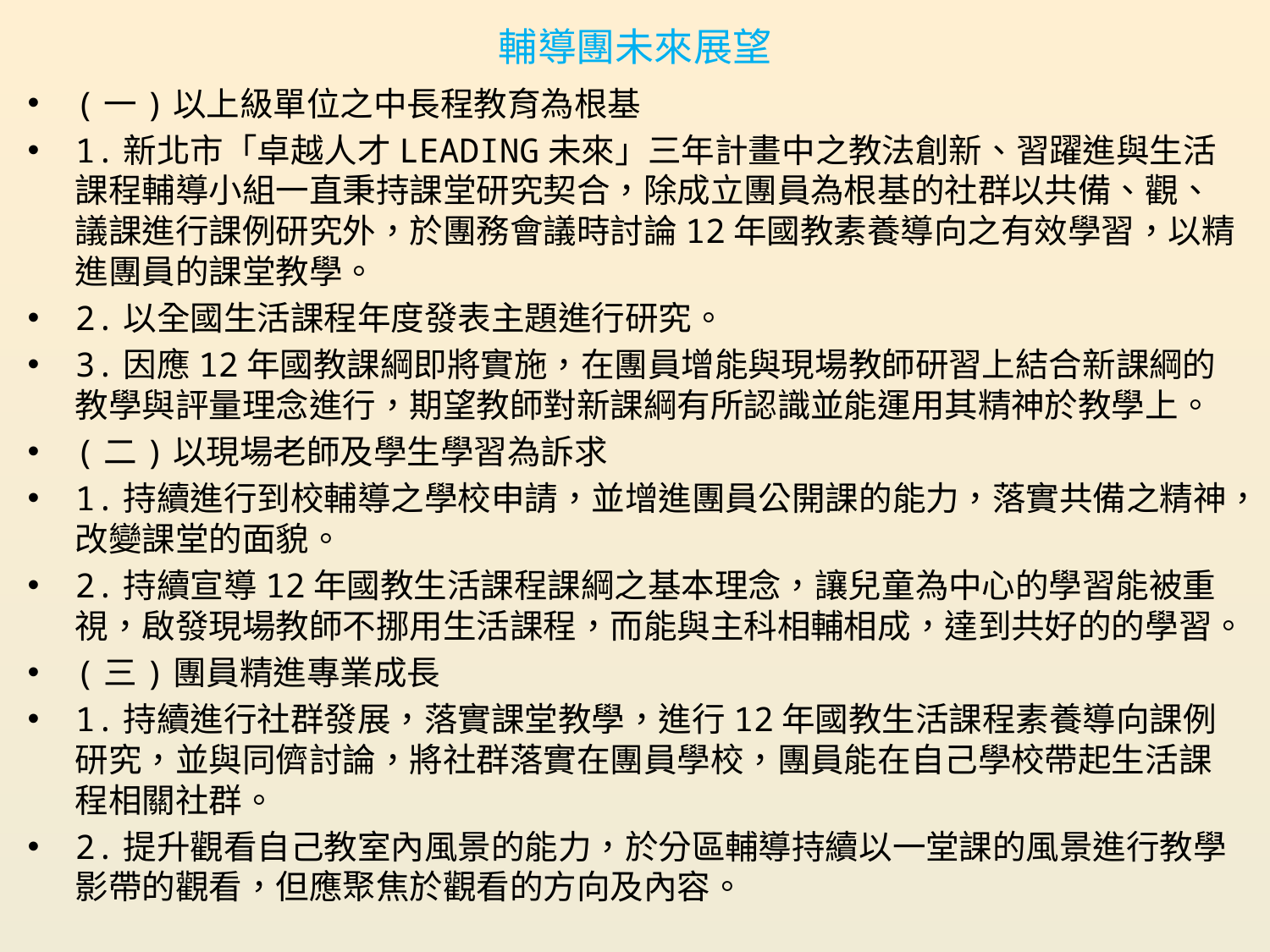

# 輔導團未來展望
(一)以上級單位之中長程教育為根基
1.新北市「卓越人才LEADING未來」三年計畫中之教法創新、習躍進與生活課程輔導小組一直秉持課堂研究契合，除成立團員為根基的社群以共備、觀、議課進行課例研究外，於團務會議時討論12年國教素養導向之有效學習，以精進團員的課堂教學。
2.以全國生活課程年度發表主題進行研究。
3.因應12年國教課綱即將實施，在團員增能與現場教師研習上結合新課綱的教學與評量理念進行，期望教師對新課綱有所認識並能運用其精神於教學上。
(二)以現場老師及學生學習為訴求
1.持續進行到校輔導之學校申請，並增進團員公開課的能力，落實共備之精神，改變課堂的面貌。
2.持續宣導12年國教生活課程課綱之基本理念，讓兒童為中心的學習能被重視，啟發現場教師不挪用生活課程，而能與主科相輔相成，達到共好的的學習。
(三)團員精進專業成長
1.持續進行社群發展，落實課堂教學，進行12年國教生活課程素養導向課例研究，並與同儕討論，將社群落實在團員學校，團員能在自己學校帶起生活課程相關社群。
2.提升觀看自己教室內風景的能力，於分區輔導持續以一堂課的風景進行教學影帶的觀看，但應聚焦於觀看的方向及內容。